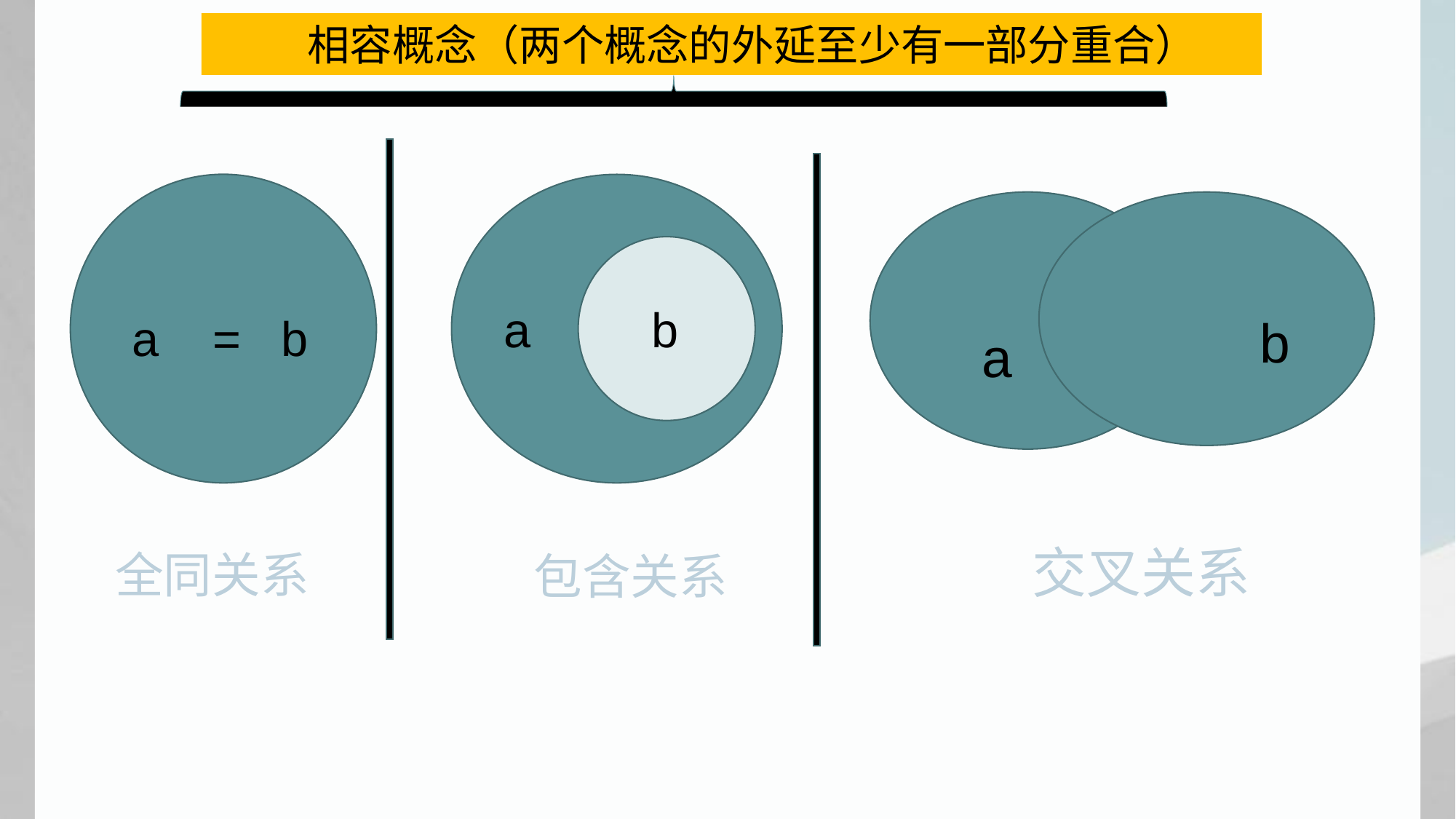

相容概念（两个概念的外延至少有一部分重合）

  a         b
a    =   b
b
a

交叉关系
全同关系
包含关系